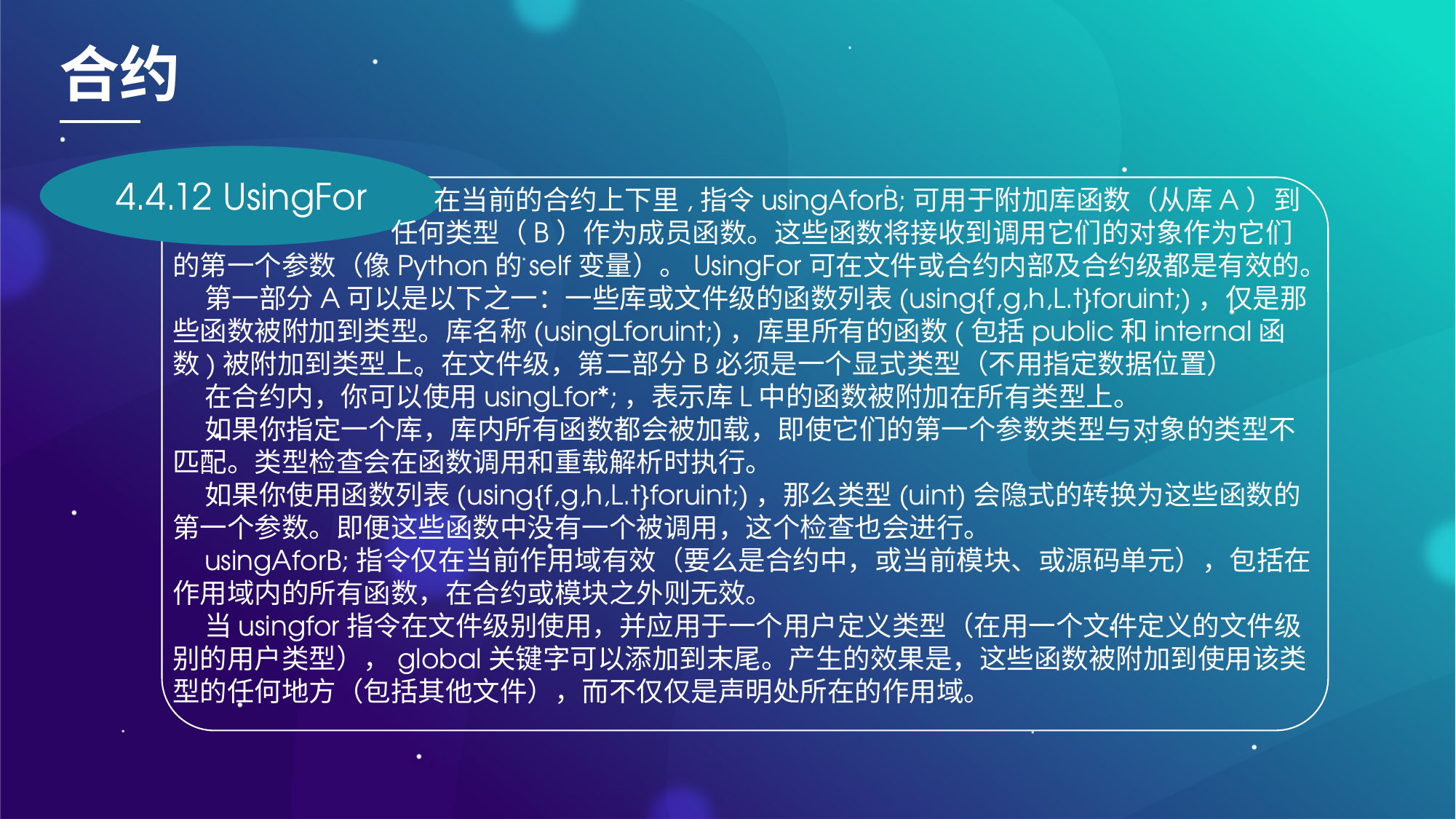

合约
4.4.12 UsingFor
                                    在当前的合约上下里,指令usingAforB;可用于附加库函数（从库A）到   		任何类型（B）作为成员函数。这些函数将接收到调用它们的对象作为它们的第一个参数（像Python的self变量）。UsingFor可在文件或合约内部及合约级都是有效的。
第一部分A可以是以下之一：一些库或文件级的函数列表(using{f,g,h,L.t}foruint;)，仅是那些函数被附加到类型。库名称(usingLforuint;)，库里所有的函数(包括public和internal函数)被附加到类型上。在文件级，第二部分B必须是一个显式类型（不用指定数据位置）
在合约内，你可以使用usingLfor*;，表示库L中的函数被附加在所有类型上。
如果你指定一个库，库内所有函数都会被加载，即使它们的第一个参数类型与对象的类型不匹配。类型检查会在函数调用和重载解析时执行。
如果你使用函数列表(using{f,g,h,L.t}foruint;)，那么类型(uint)会隐式的转换为这些函数的第一个参数。即便这些函数中没有一个被调用，这个检查也会进行。
usingAforB;指令仅在当前作用域有效（要么是合约中，或当前模块、或源码单元），包括在作用域内的所有函数，在合约或模块之外则无效。
当usingfor指令在文件级别使用，并应用于一个用户定义类型（在用一个文件定义的文件级别的用户类型），global关键字可以添加到末尾。产生的效果是，这些函数被附加到使用该类型的任何地方（包括其他文件），而不仅仅是声明处所在的作用域。